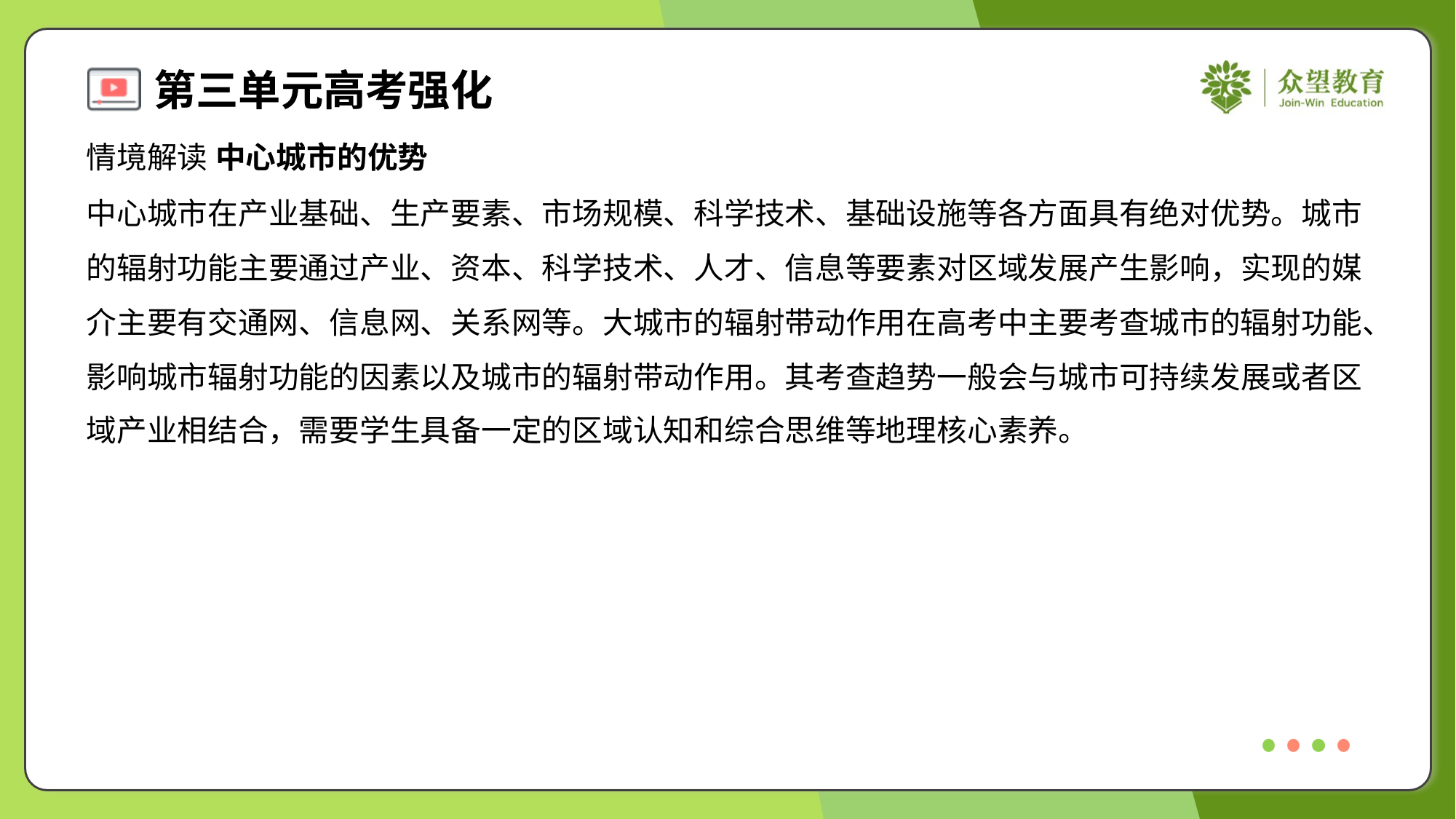

情境解读 中心城市的优势
中心城市在产业基础、生产要素、市场规模、科学技术、基础设施等各方面具有绝对优势。城市
的辐射功能主要通过产业、资本、科学技术、人才、信息等要素对区域发展产生影响，实现的媒
介主要有交通网、信息网、关系网等。大城市的辐射带动作用在高考中主要考查城市的辐射功能、
影响城市辐射功能的因素以及城市的辐射带动作用。其考查趋势一般会与城市可持续发展或者区
域产业相结合，需要学生具备一定的区域认知和综合思维等地理核心素养。